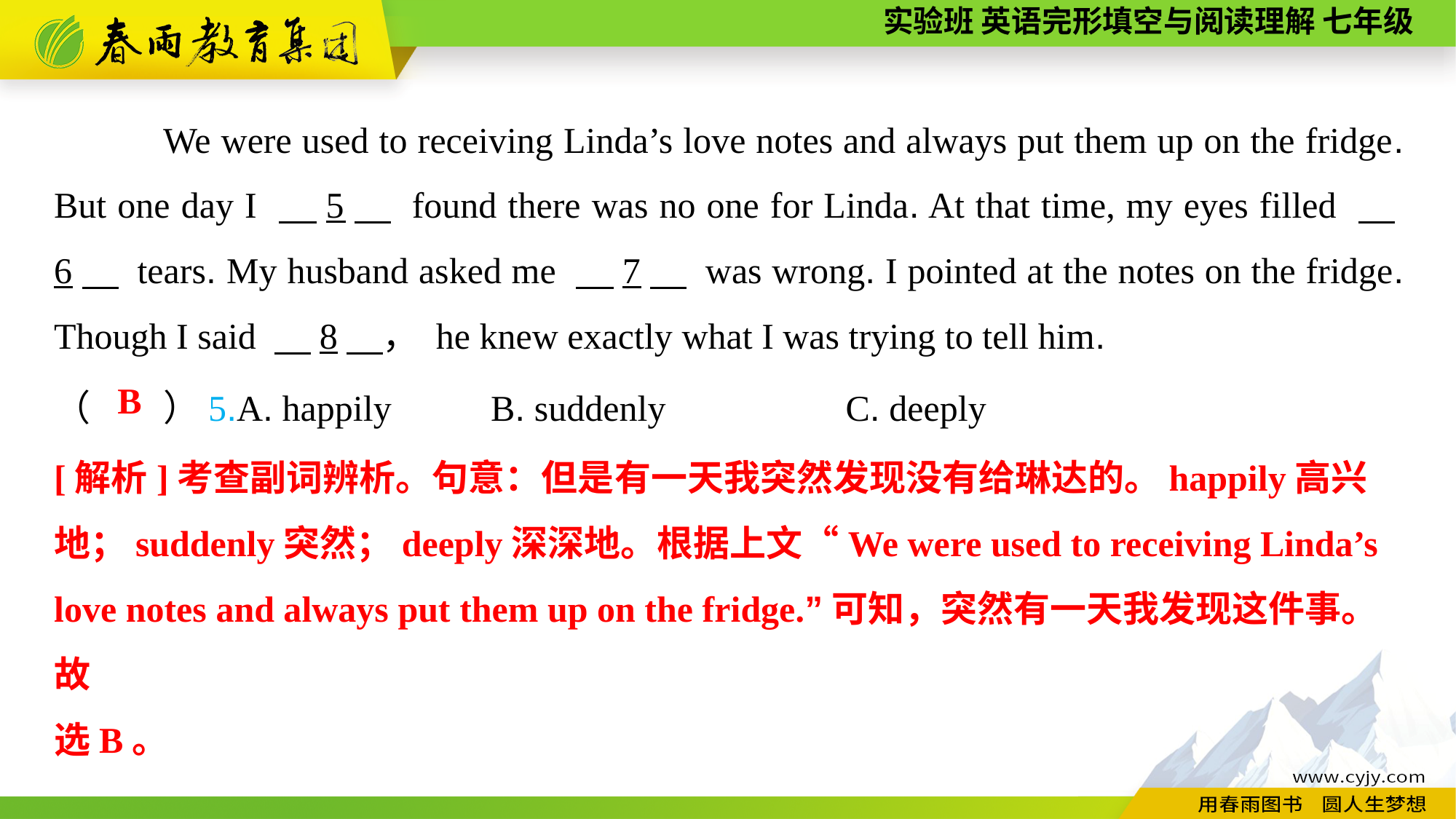

We were used to receiving Linda’s love notes and always put them up on the fridge. But one day I 　5　 found there was no one for Linda. At that time, my eyes filled 　6　 tears. My husband asked me 　7　 was wrong. I pointed at the notes on the fridge. Though I said 　8　， he knew exactly what I was trying to tell him.
（　　）5.A. happily	B. suddenly		   C. deeply
B
[解析]考查副词辨析。句意：但是有一天我突然发现没有给琳达的。happily高兴地；suddenly突然；deeply深深地。根据上文“We were used to receiving Linda’s love notes and always put them up on the fridge.”可知，突然有一天我发现这件事。故
选B。